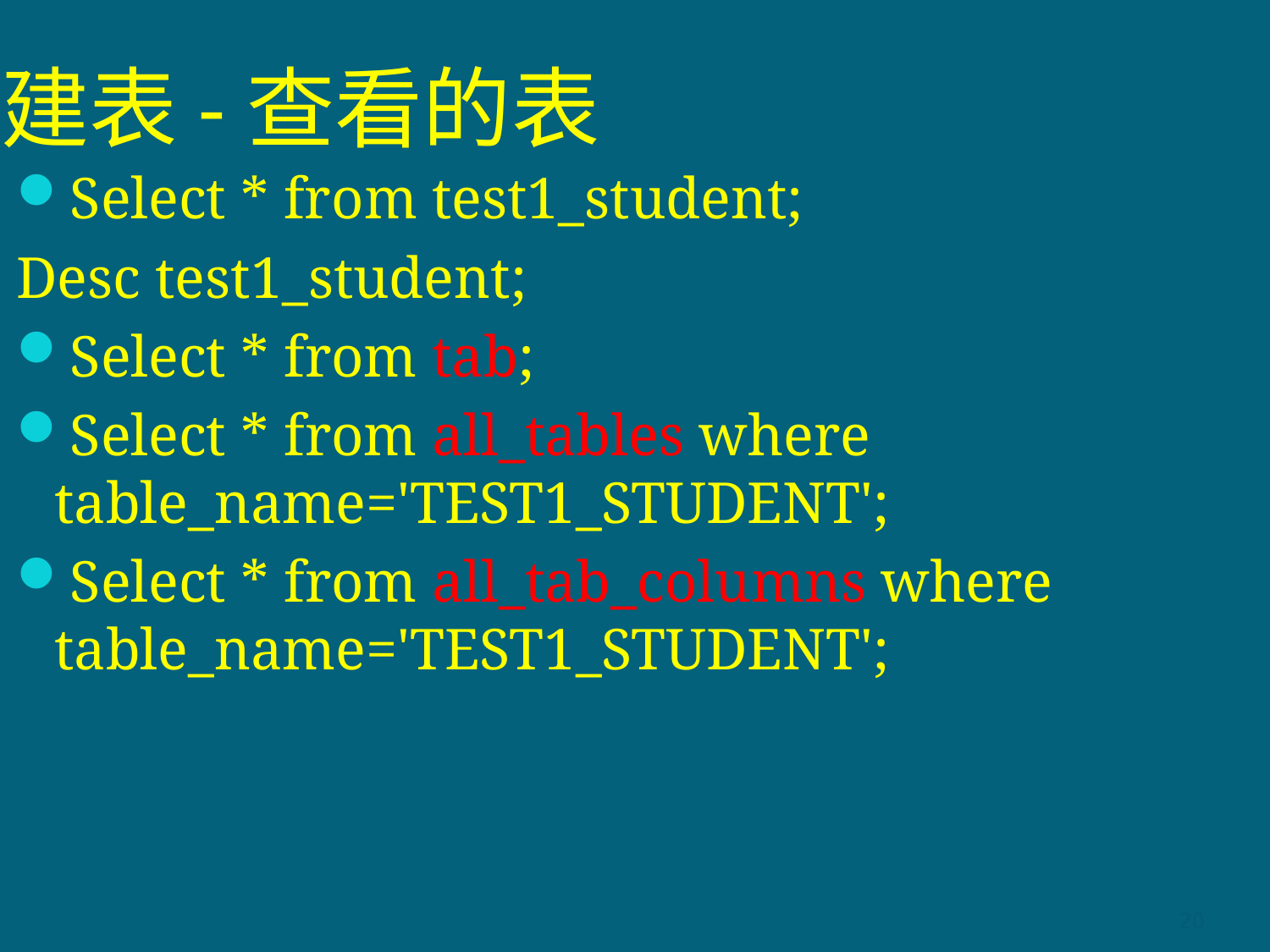

# 建表-查看的表
Select * from test1_student;
Desc test1_student;
Select * from tab;
Select * from all_tables where table_name='TEST1_STUDENT';
Select * from all_tab_columns where table_name='TEST1_STUDENT';
20